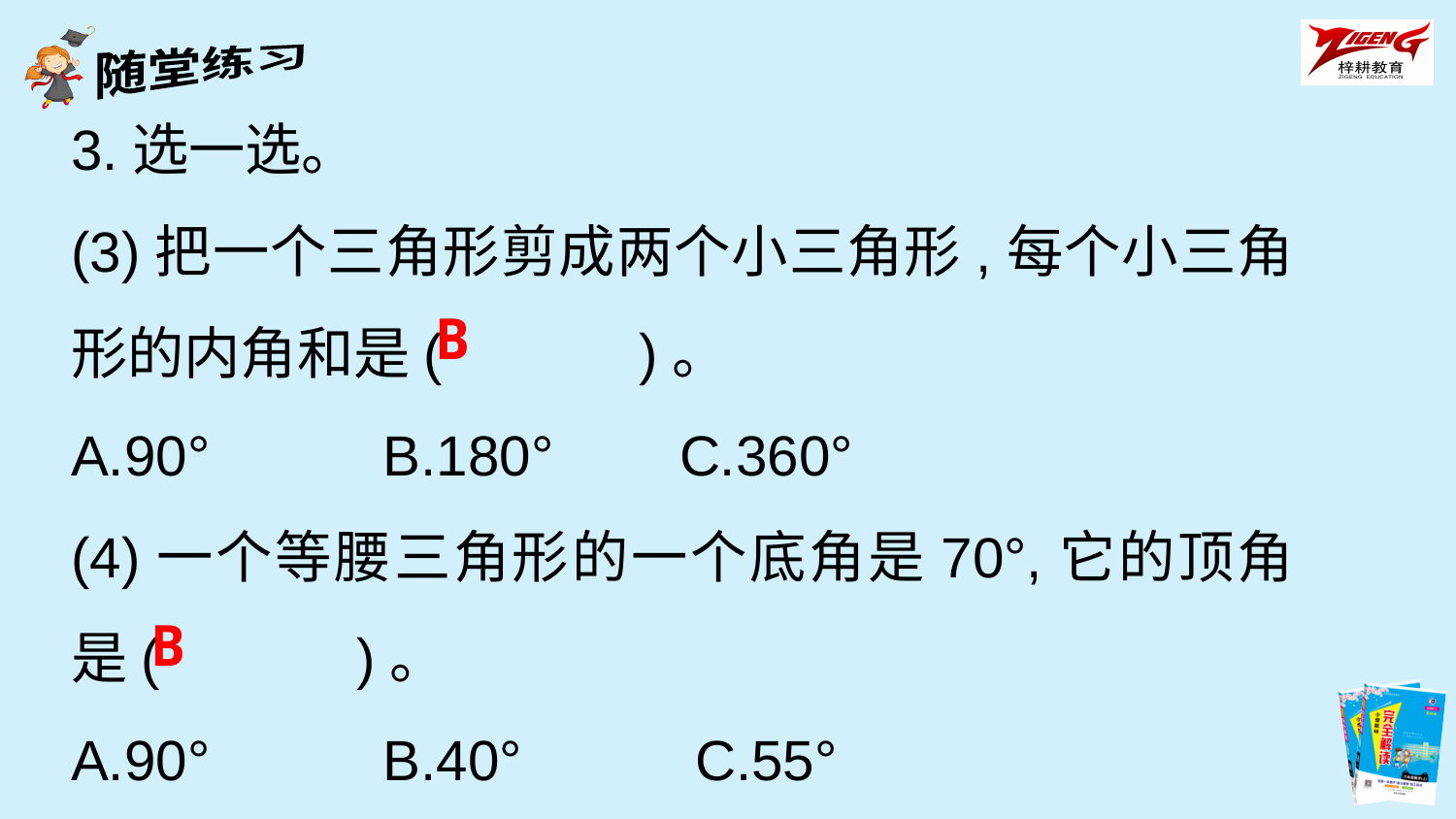

3.选一选。
(3)把一个三角形剪成两个小三角形,每个小三角形的内角和是(　　　)。
A.90°           B.180°        C.360°
(4)一个等腰三角形的一个底角是70°,它的顶角是(　　　)。
A.90°           B.40°           C.55°
B
B